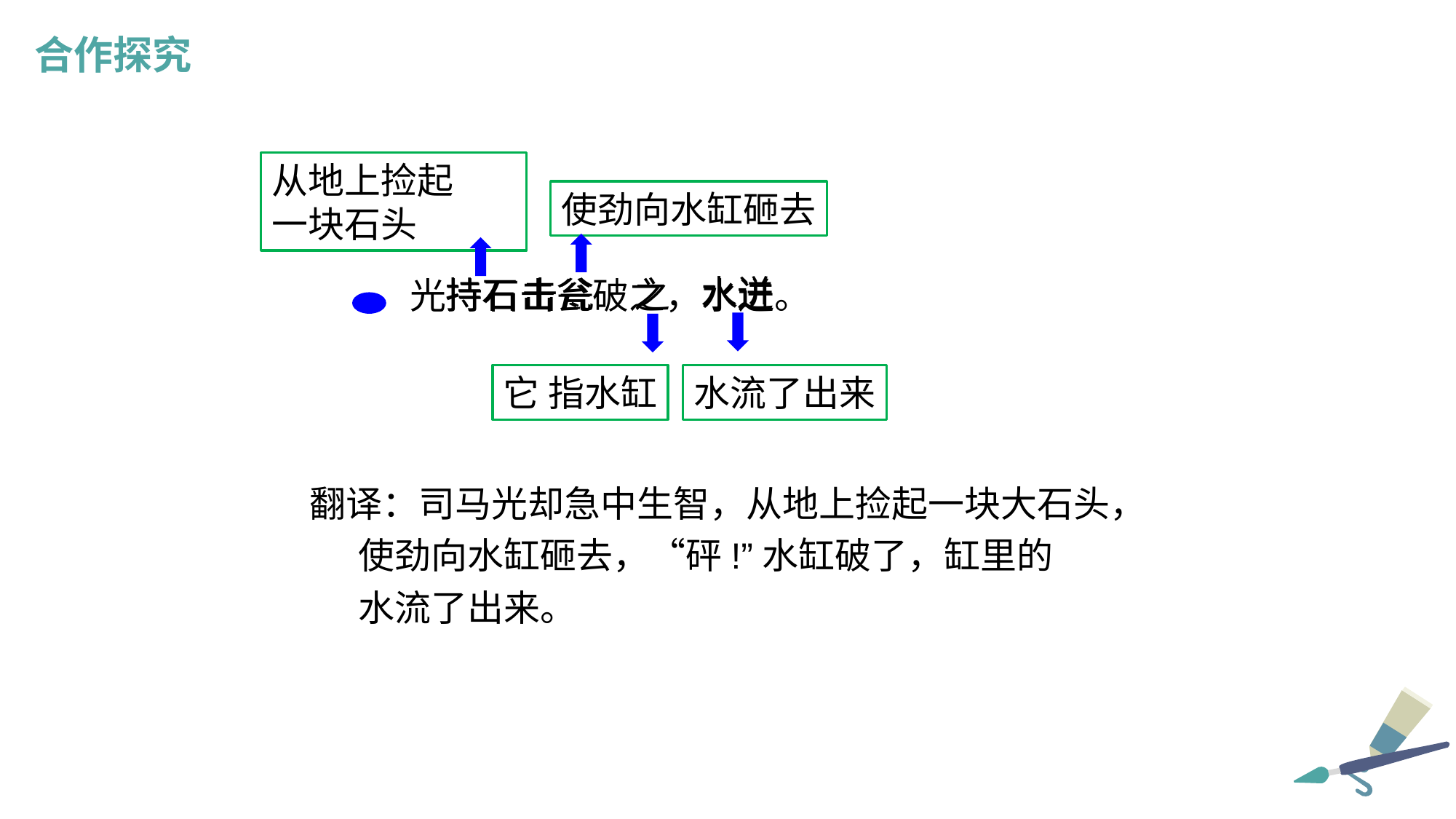

合作探究
从地上捡起
一块石头
使劲向水缸砸去

水迸
之
击瓮
持石
光持石击瓮破之，水迸。

水流了出来
它 指水缸
   翻译：司马光却急中生智，从地上捡起一块大石头，
         使劲向水缸砸去，“砰!”水缸破了，缸里的
         水流了出来。